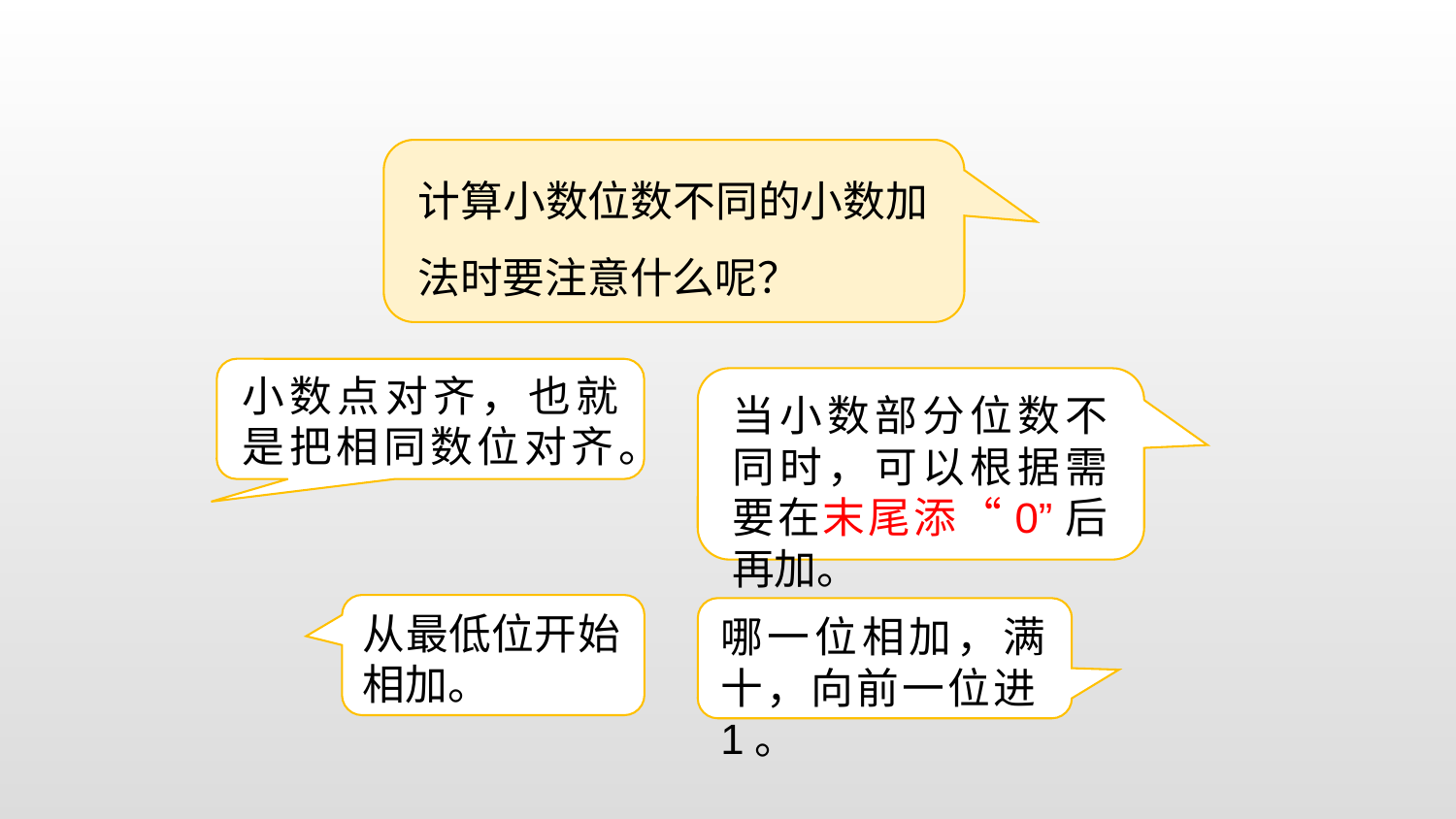

计算小数位数不同的小数加法时要注意什么呢？

小数点对齐，也就是把相同数位对齐。

当小数部分位数不同时，可以根据需要在末尾添“0”后再加。

从最低位开始相加。

哪一位相加，满十，向前一位进1。